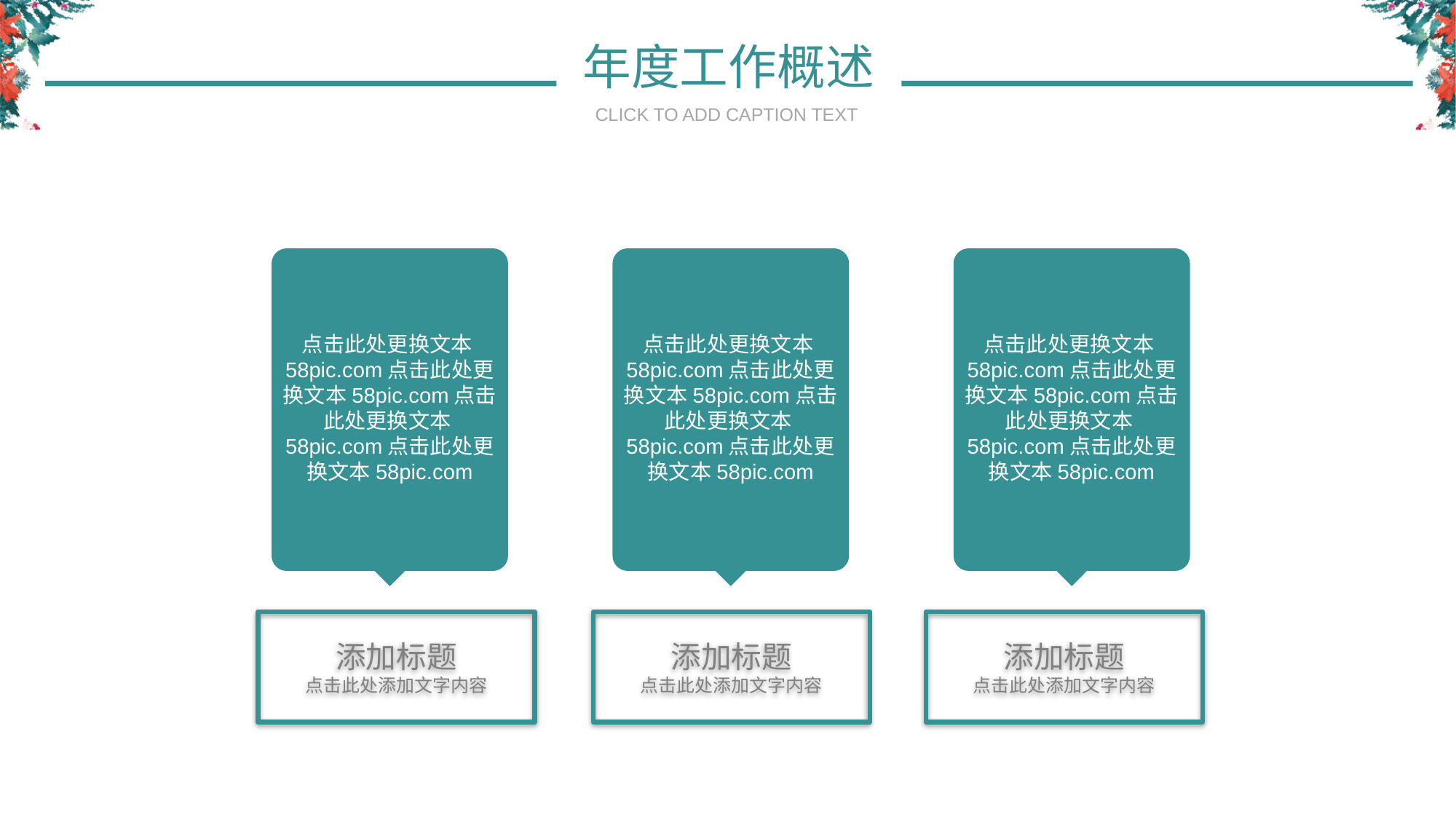

年度工作概述

CLICK TO ADD CAPTION TEXT

点击此处更换文本58pic.com点击此处更换文本58pic.com点击此处更换文本58pic.com点击此处更换文本58pic.com

点击此处更换文本58pic.com点击此处更换文本58pic.com点击此处更换文本58pic.com点击此处更换文本58pic.com

点击此处更换文本58pic.com点击此处更换文本58pic.com点击此处更换文本58pic.com点击此处更换文本58pic.com

添加标题
点击此处添加文字内容
添加标题
点击此处添加文字内容
添加标题
点击此处添加文字内容